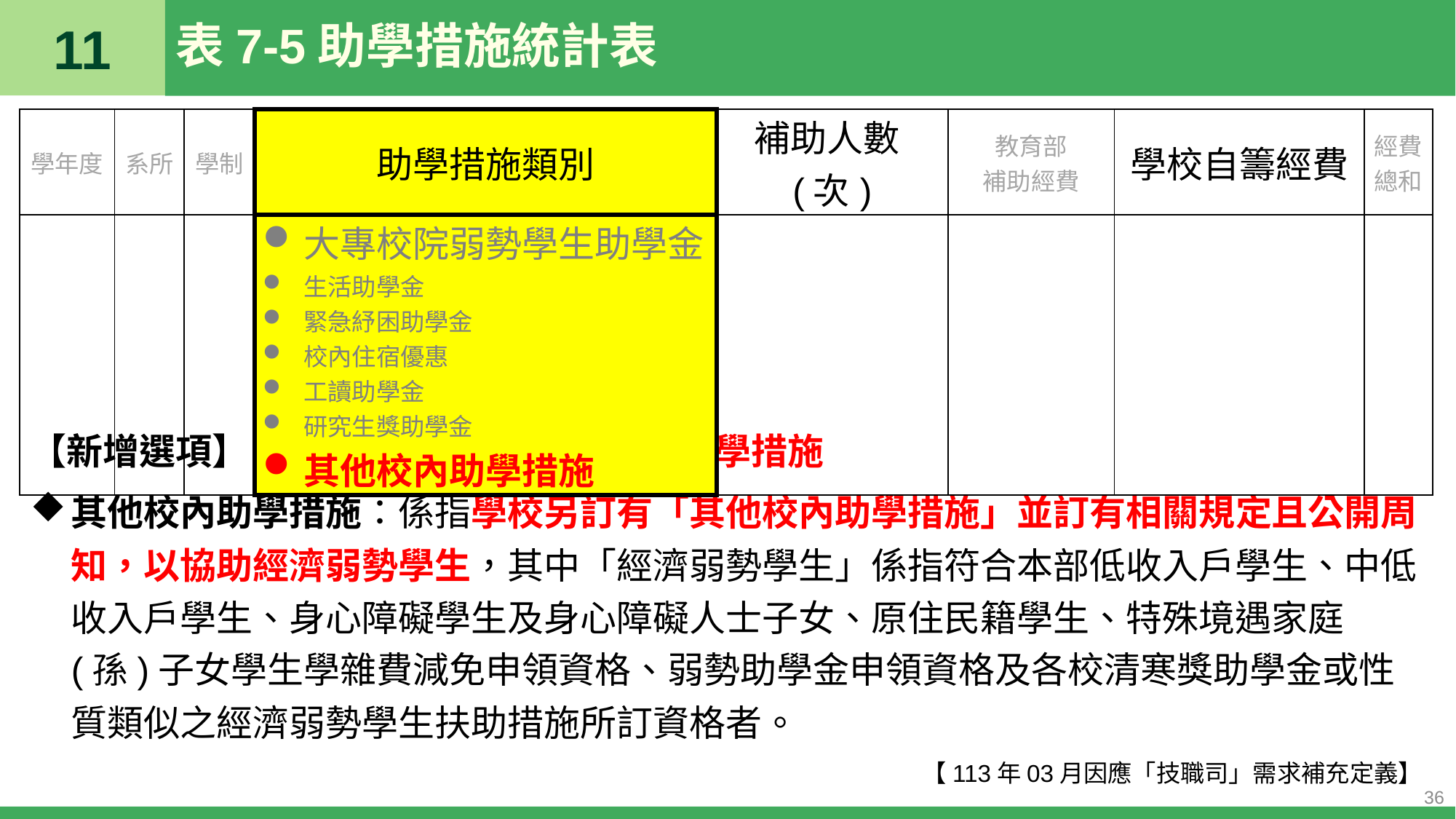

11
# 表7-5助學措施統計表
| 學年度 | 系所 | 學制 | 助學措施類別 | 補助人數(次) | 教育部 補助經費 | 學校自籌經費 | 經費總和 |
| --- | --- | --- | --- | --- | --- | --- | --- |
|  |  |  | 大專校院弱勢學生助學金 生活助學金 緊急紓困助學金 校內住宿優惠 工讀助學金 研究生獎助學金 其他校內助學措施 |  |  |  |  |
【新增選項】：助學措施類別-其他校內助學措施
其他校內助學措施：係指學校另訂有「其他校內助學措施」並訂有相關規定且公開周知，以協助經濟弱勢學生，其中「經濟弱勢學生」係指符合本部低收入戶學生、中低收入戶學生、身心障礙學生及身心障礙人士子女、原住民籍學生、特殊境遇家庭(孫)子女學生學雜費減免申領資格、弱勢助學金申領資格及各校清寒獎助學金或性質類似之經濟弱勢學生扶助措施所訂資格者。
【113年03月因應「技職司」需求補充定義】
36